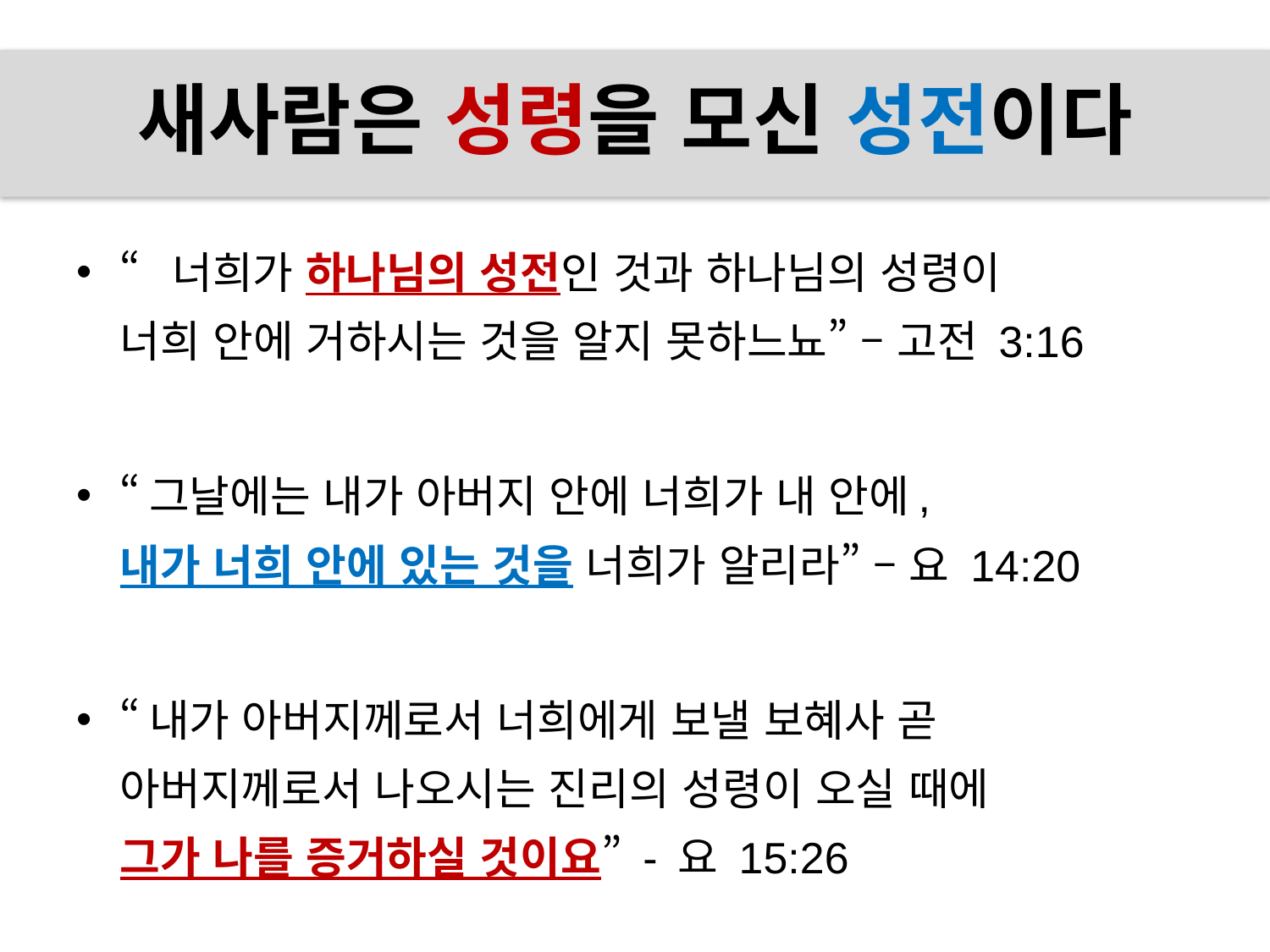

# 새사람은 성령을 모신 성전이다

“너희가 하나님의 성전인 것과 하나님의 성령이
너희 안에 거하시는 것을 알지 못하느뇨” – 고전 3:16

“그날에는 내가 아버지 안에 너희가 내 안에,
내가 너희 안에 있는 것을 너희가 알리라” – 요 14:20

“내가 아버지께로서 너희에게 보낼 보혜사 곧
아버지께로서 나오시는 진리의 성령이 오실 때에
그가 나를 증거하실 것이요” - 요 15:26